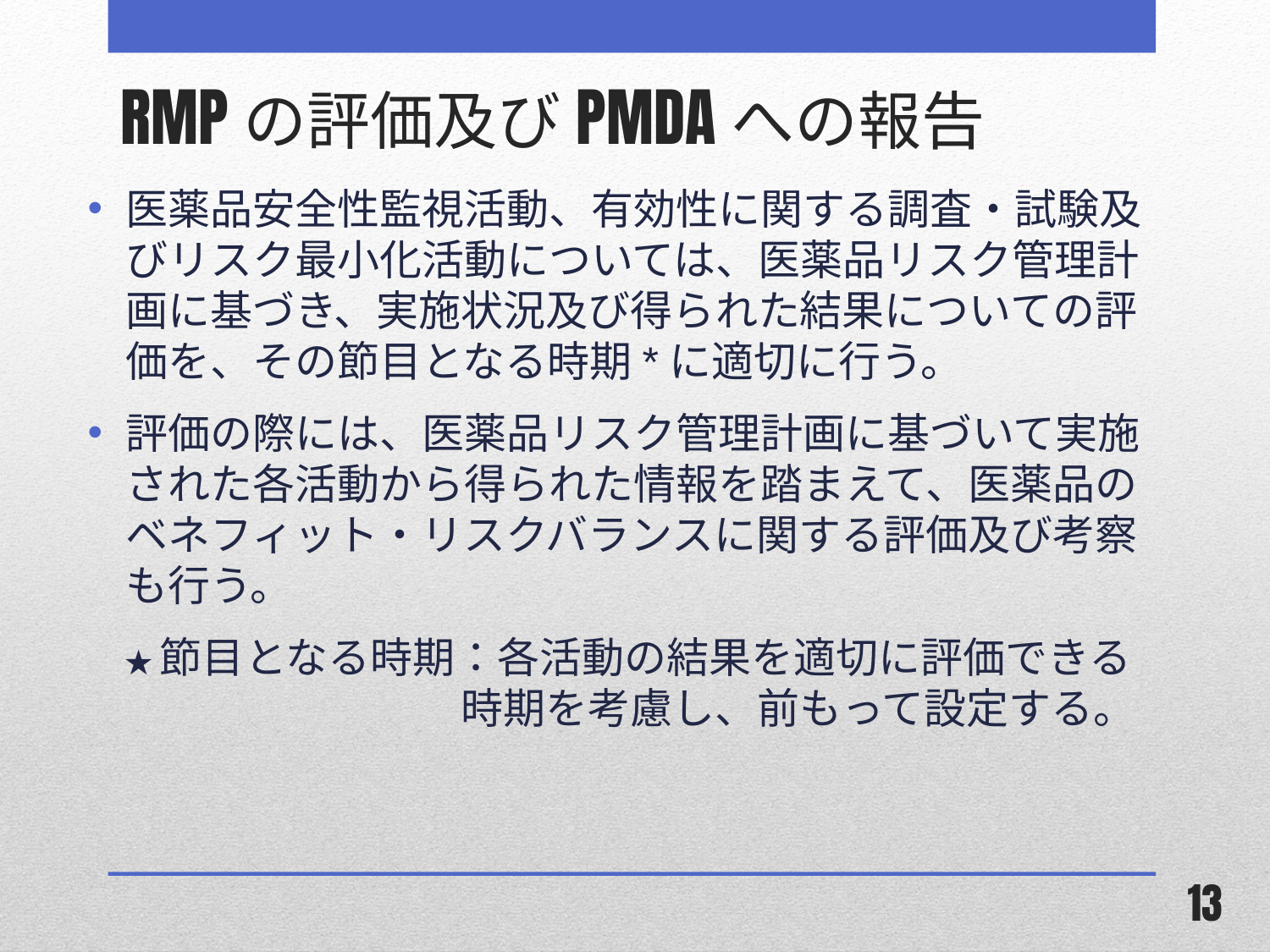

# RMPの評価及びPMDAへの報告
医薬品安全性監視活動、有効性に関する調査・試験及びリスク最小化活動については、医薬品リスク管理計画に基づき、実施状況及び得られた結果についての評価を、その節目となる時期*に適切に行う。
評価の際には、医薬品リスク管理計画に基づいて実施された各活動から得られた情報を踏まえて、医薬品のベネフィット・リスクバランスに関する評価及び考察も行う。
★節目となる時期：各活動の結果を適切に評価できる時期を考慮し、前もって設定する。
13